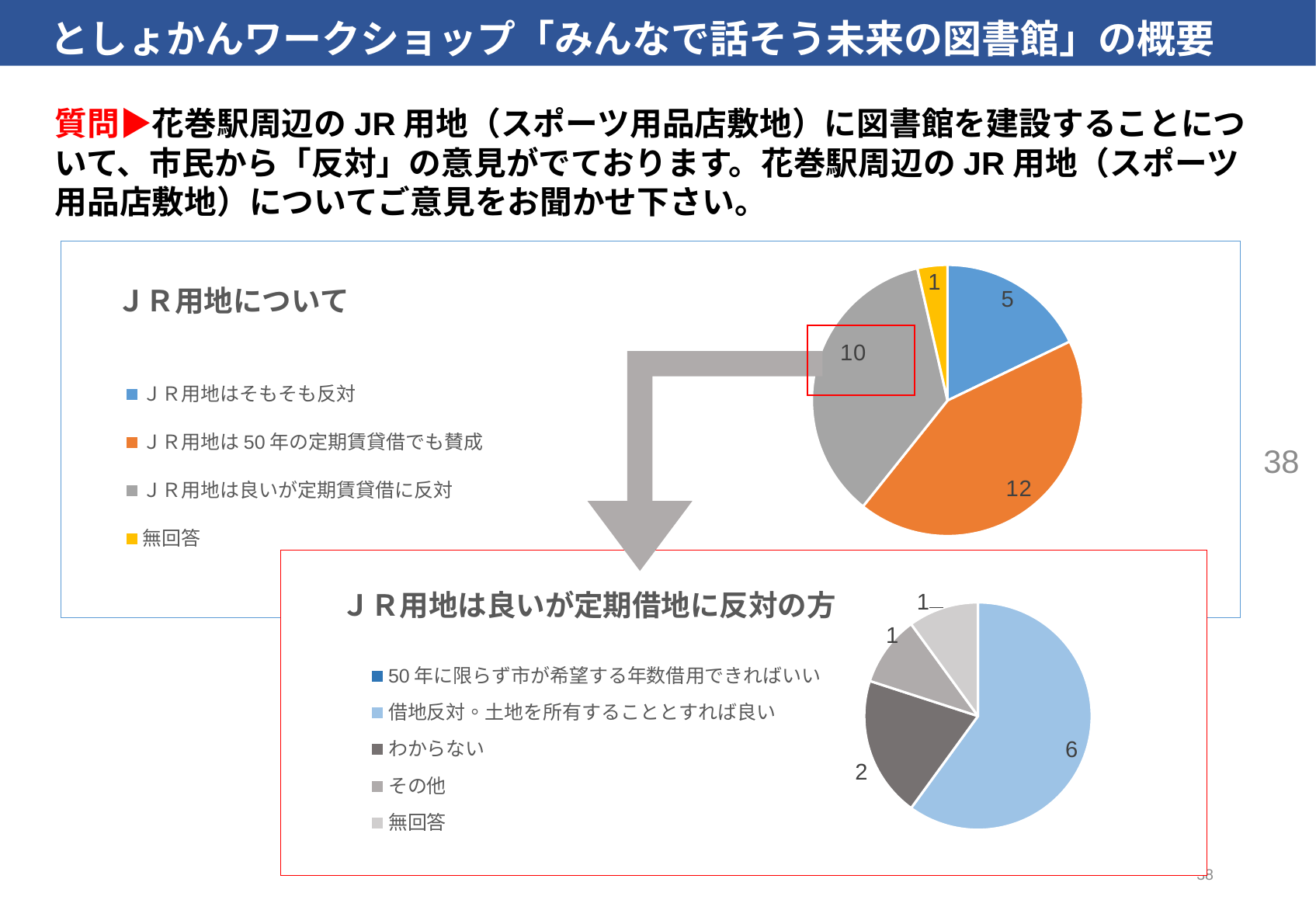

としょかんワークショップ「みんなで話そう未来の図書館」の概要
質問▶花巻駅周辺のJR用地（スポーツ用品店敷地）に図書館を建設することについて、市民から「反対」の意見がでております。花巻駅周辺のJR用地（スポーツ用品店敷地）についてご意見をお聞かせ下さい。

### Chart: ＪＲ用地について

| Category |  |
|---|---|
| ＪＲ用地はそもそも反対 | 5.0 |
| ＪＲ用地は50年の定期賃貸借でも賛成 | 12.0 |
| ＪＲ用地は良いが定期賃貸借に反対 | 10.0 |
| 無回答 | 1.0 |

38

### Chart: ＪＲ用地は良いが定期借地に反対の方

| Category |  |
|---|---|
| 50年に限らず市が希望する年数借用できればいい | 0.0 |
| 借地反対。土地を所有することとすれば良い | 6.0 |
| わからない | 2.0 |
| その他 | 1.0 |
| 無回答 | 1.0 |
38